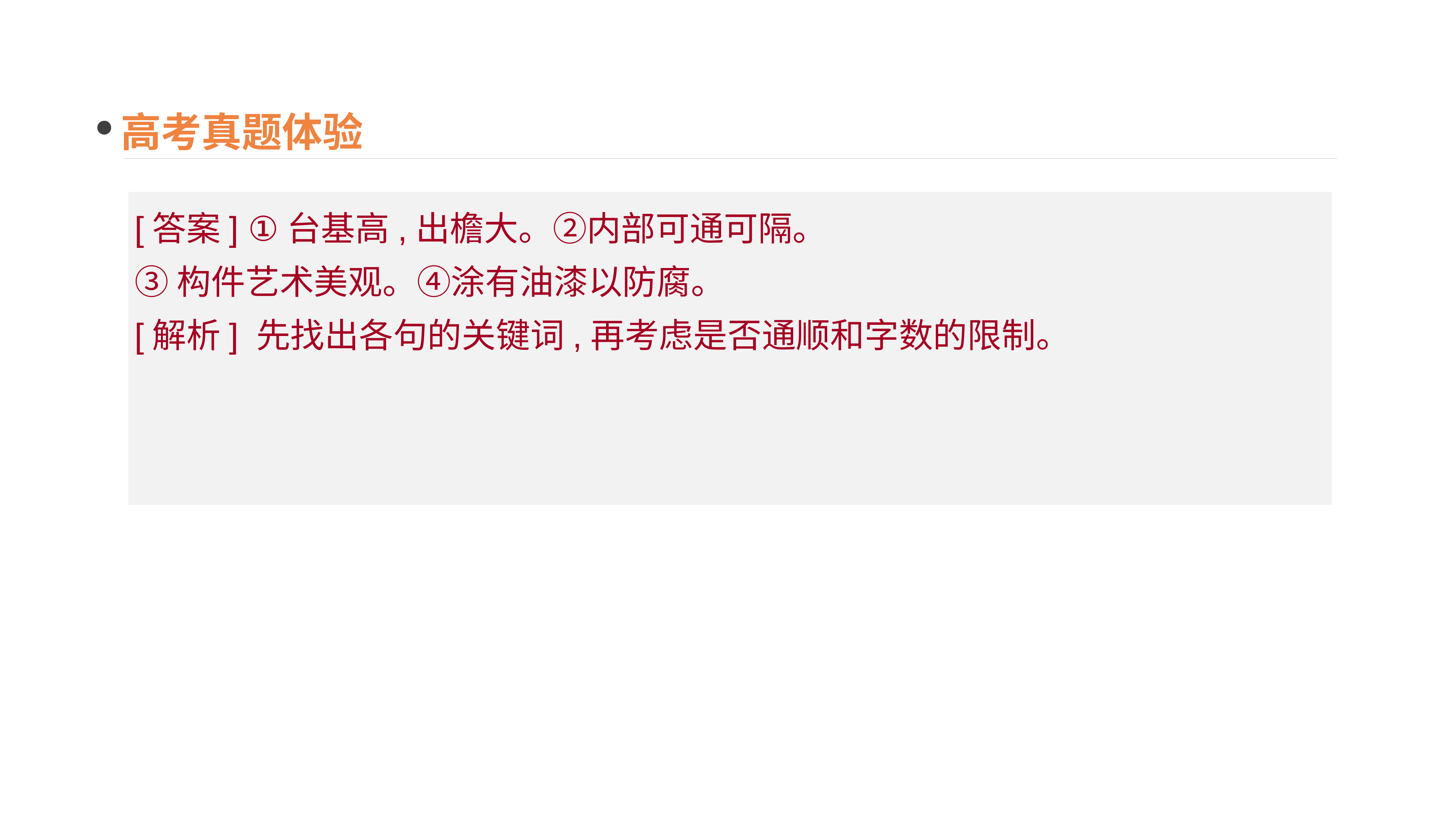

高考真题体验

[答案] ①台基高,出檐大。②内部可通可隔。
③构件艺术美观。④涂有油漆以防腐。
[解析] 先找出各句的关键词,再考虑是否通顺和字数的限制。